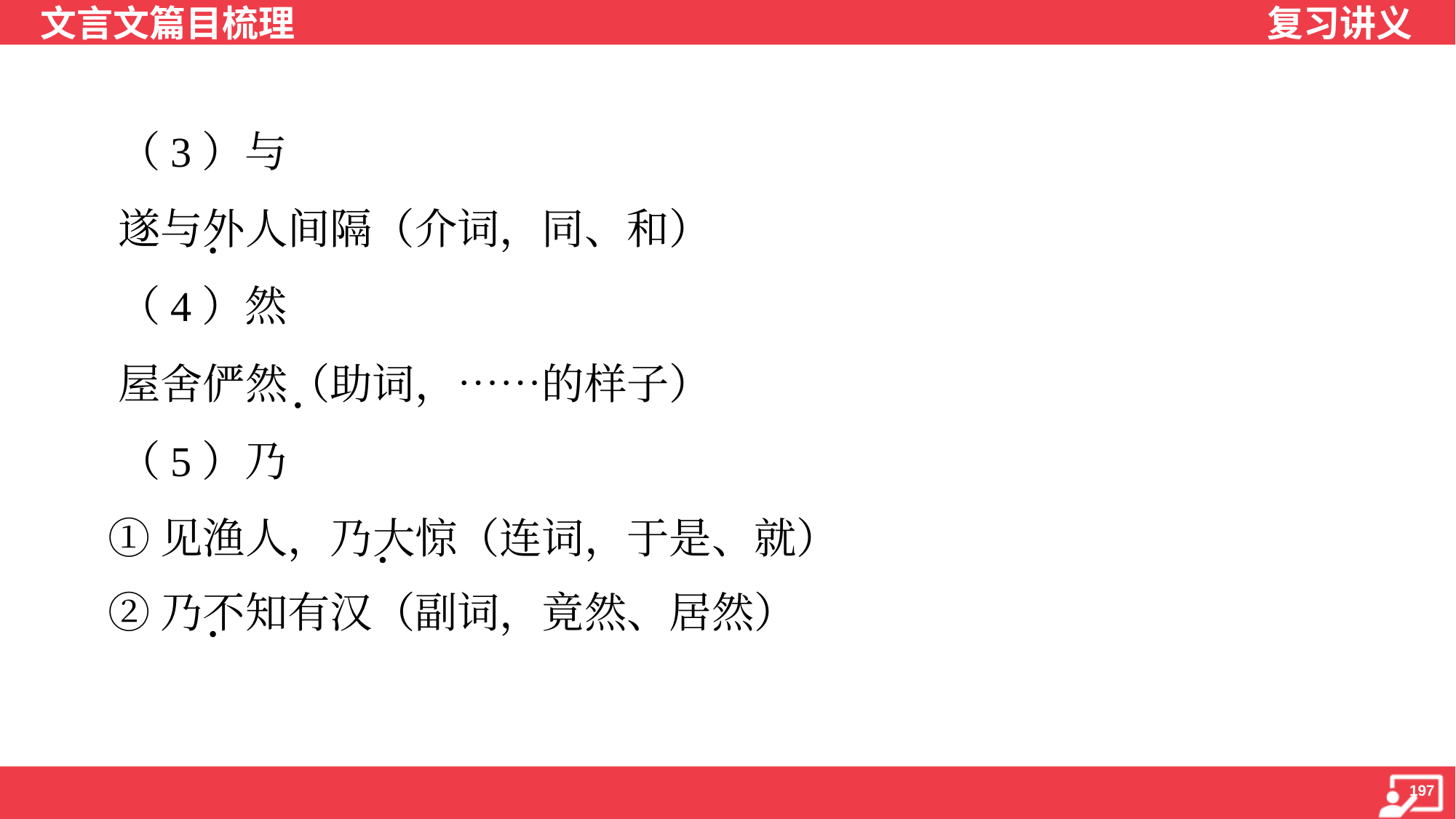

（3）与
    遂与外人间隔（介词，同、和）
    （4）然
    屋舍俨然（助词，……的样子）
    （5）乃
    ①见渔人，乃大惊（连词，于是、就）
    ②乃不知有汉（副词，竟然、居然）